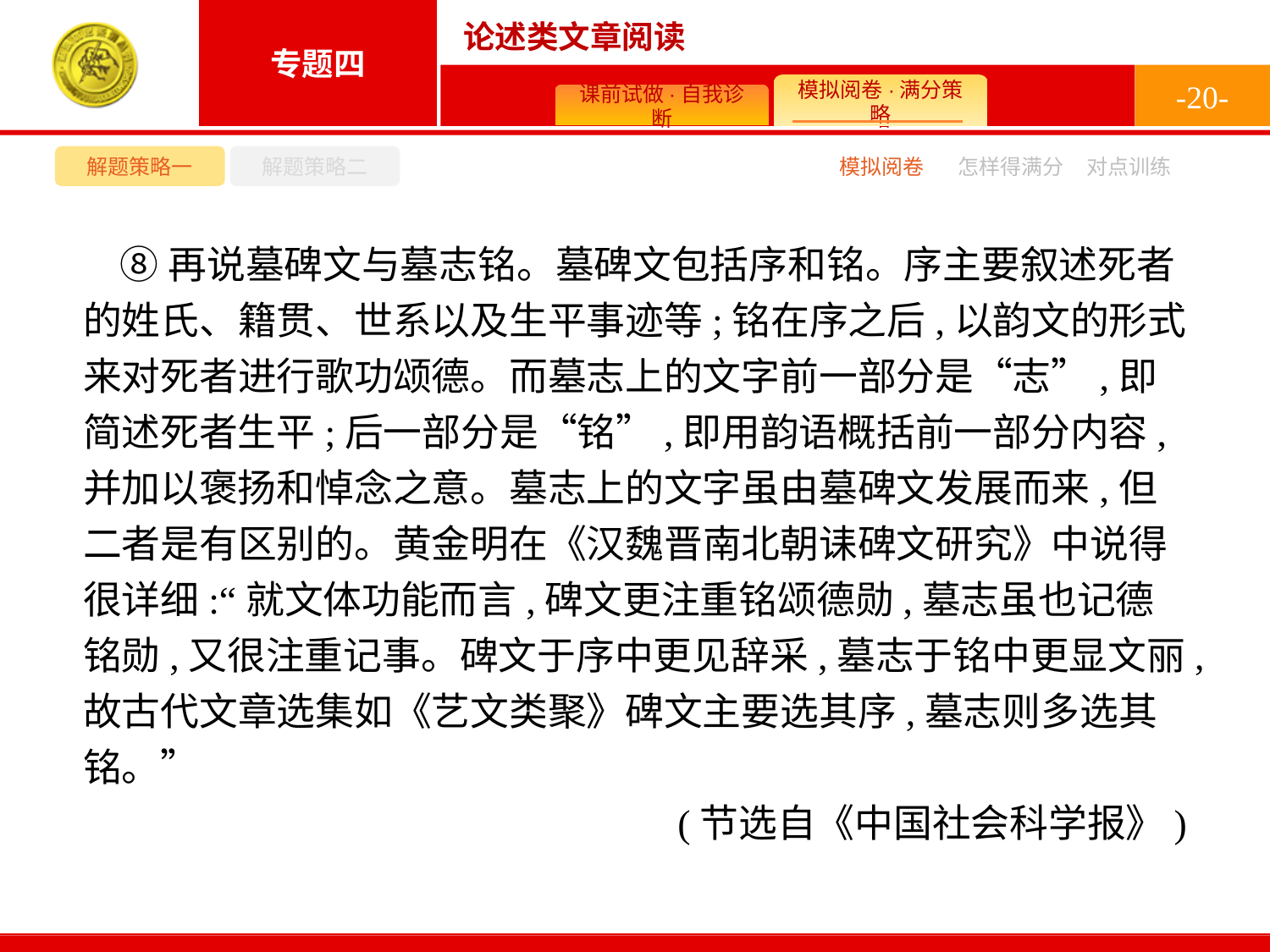

-20-
解题策略一
解题策略二
模拟阅卷
怎样得满分
对点训练
⑧再说墓碑文与墓志铭。墓碑文包括序和铭。序主要叙述死者的姓氏、籍贯、世系以及生平事迹等;铭在序之后,以韵文的形式来对死者进行歌功颂德。而墓志上的文字前一部分是“志”,即简述死者生平;后一部分是“铭”,即用韵语概括前一部分内容,并加以褒扬和悼念之意。墓志上的文字虽由墓碑文发展而来,但二者是有区别的。黄金明在《汉魏晋南北朝诔碑文研究》中说得很详细:“就文体功能而言,碑文更注重铭颂德勋,墓志虽也记德铭勋,又很注重记事。碑文于序中更见辞采,墓志于铭中更显文丽,故古代文章选集如《艺文类聚》碑文主要选其序,墓志则多选其铭。”
(节选自《中国社会科学报》)